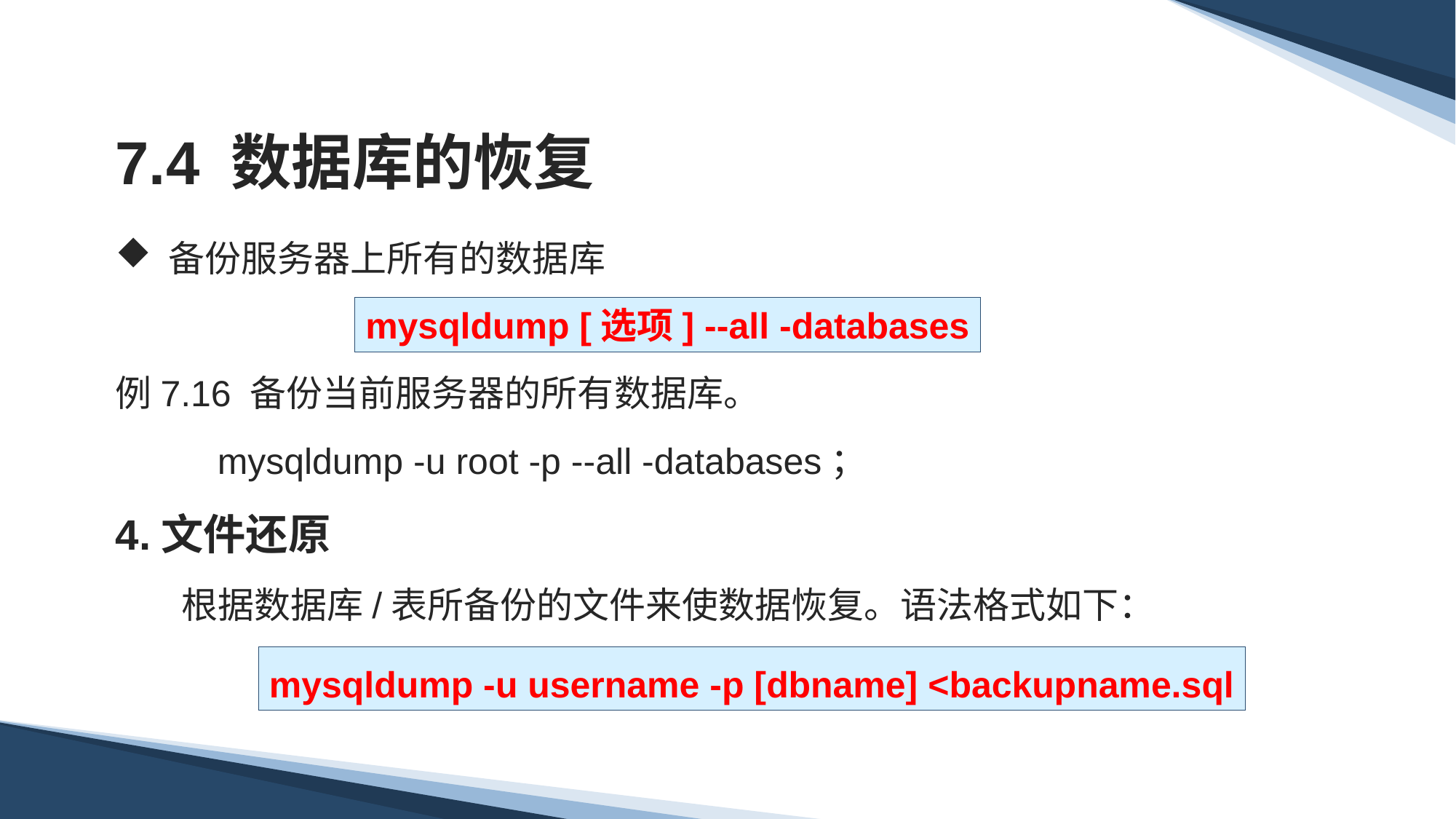

# 7.4 数据库的恢复
 备份服务器上所有的数据库

例7.16 备份当前服务器的所有数据库。
          mysqldump -u root -p --all -databases；
4.文件还原
       根据数据库/表所备份的文件来使数据恢复。语法格式如下：

mysqldump [选项] --all -databases
mysqldump -u username -p [dbname] <backupname.sql